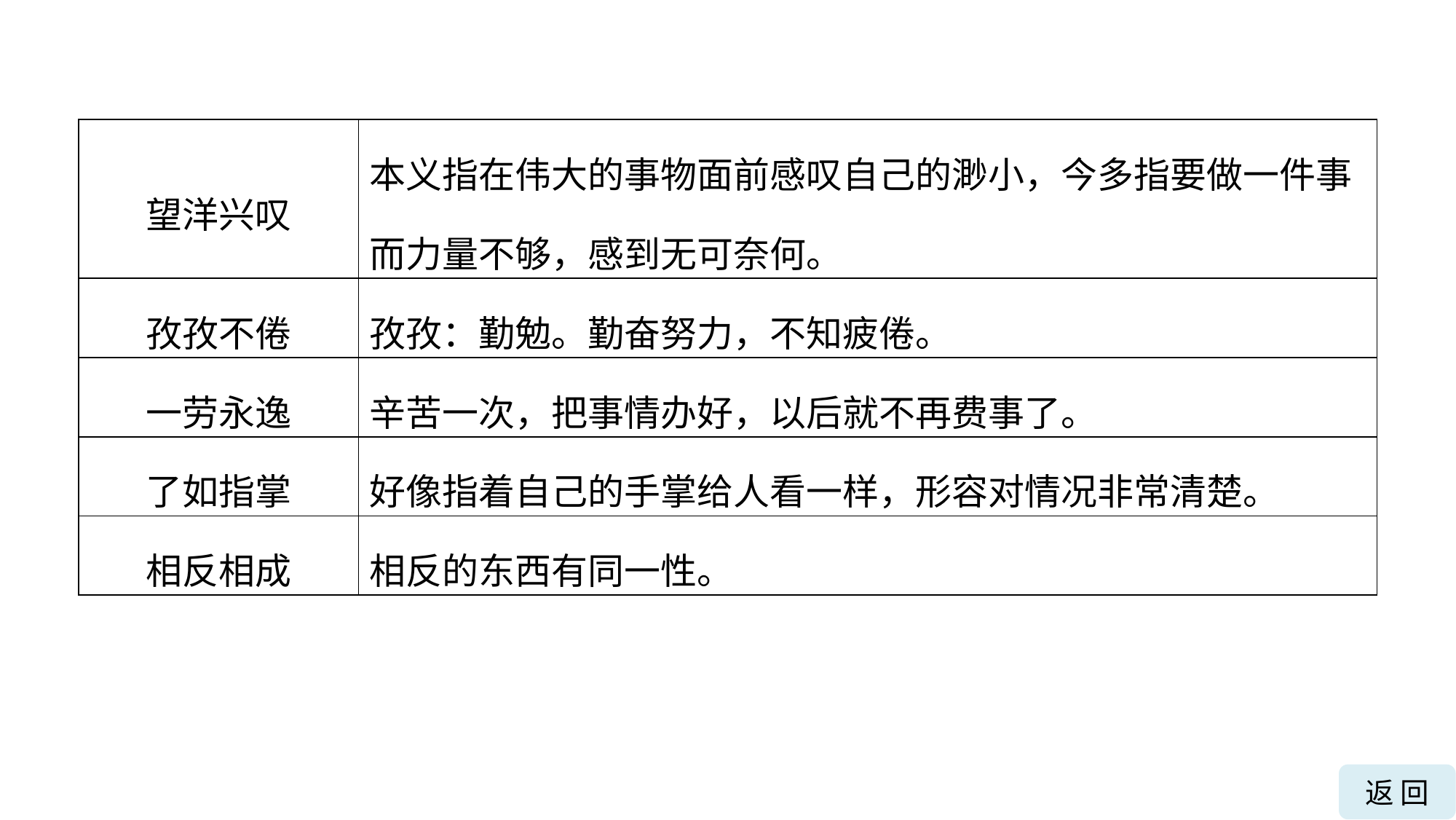

| 望洋兴叹 | 本义指在伟大的事物面前感叹自己的渺小，今多指要做一件事而力量不够，感到无可奈何。 |
| --- | --- |
| 孜孜不倦 | 孜孜：勤勉。勤奋努力，不知疲倦。 |
| 一劳永逸 | 辛苦一次，把事情办好，以后就不再费事了。 |
| 了如指掌 | 好像指着自己的手掌给人看一样，形容对情况非常清楚。 |
| 相反相成 | 相反的东西有同一性。 |
返 回